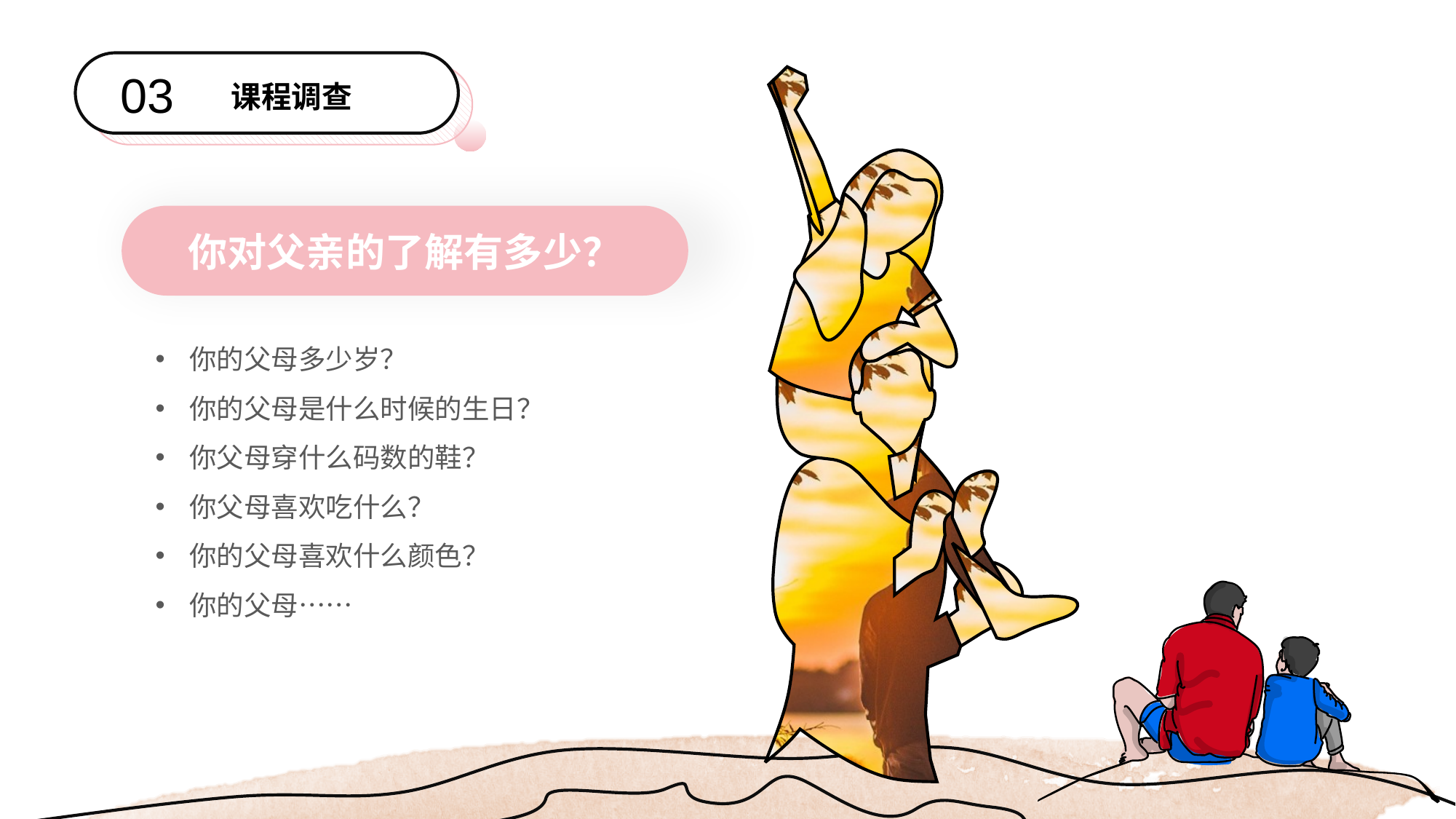

03

课程调查

你对父亲的了解有多少？
你的父母多少岁？
你的父母是什么时候的生日？
你父母穿什么码数的鞋？
你父母喜欢吃什么？
你的父母喜欢什么颜色？
你的父母……